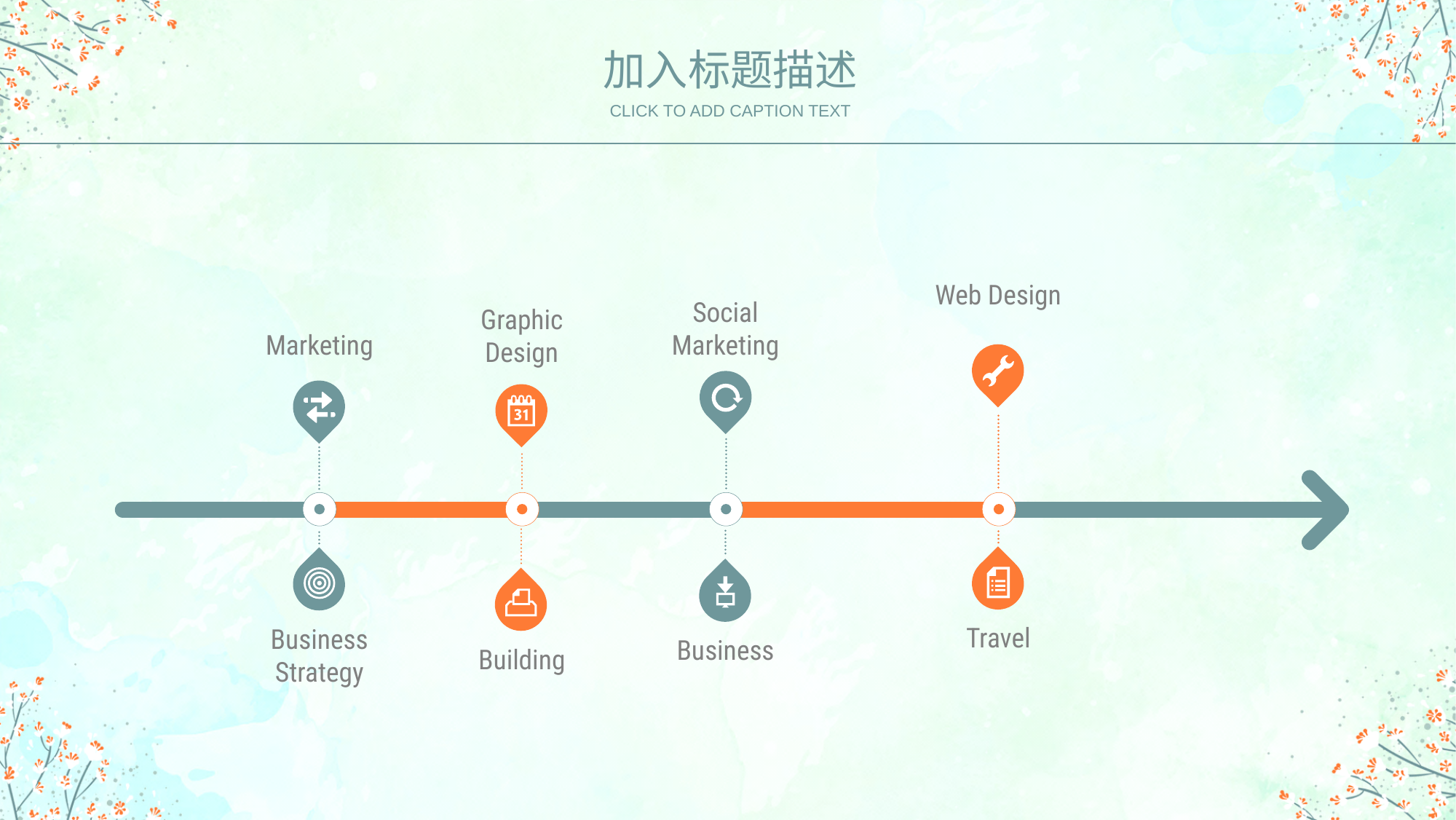

加入标题描述
CLICK TO ADD CAPTION TEXT
Web Design
Social Marketing
Graphic Design
Marketing

Travel
Business Strategy
Business
Building